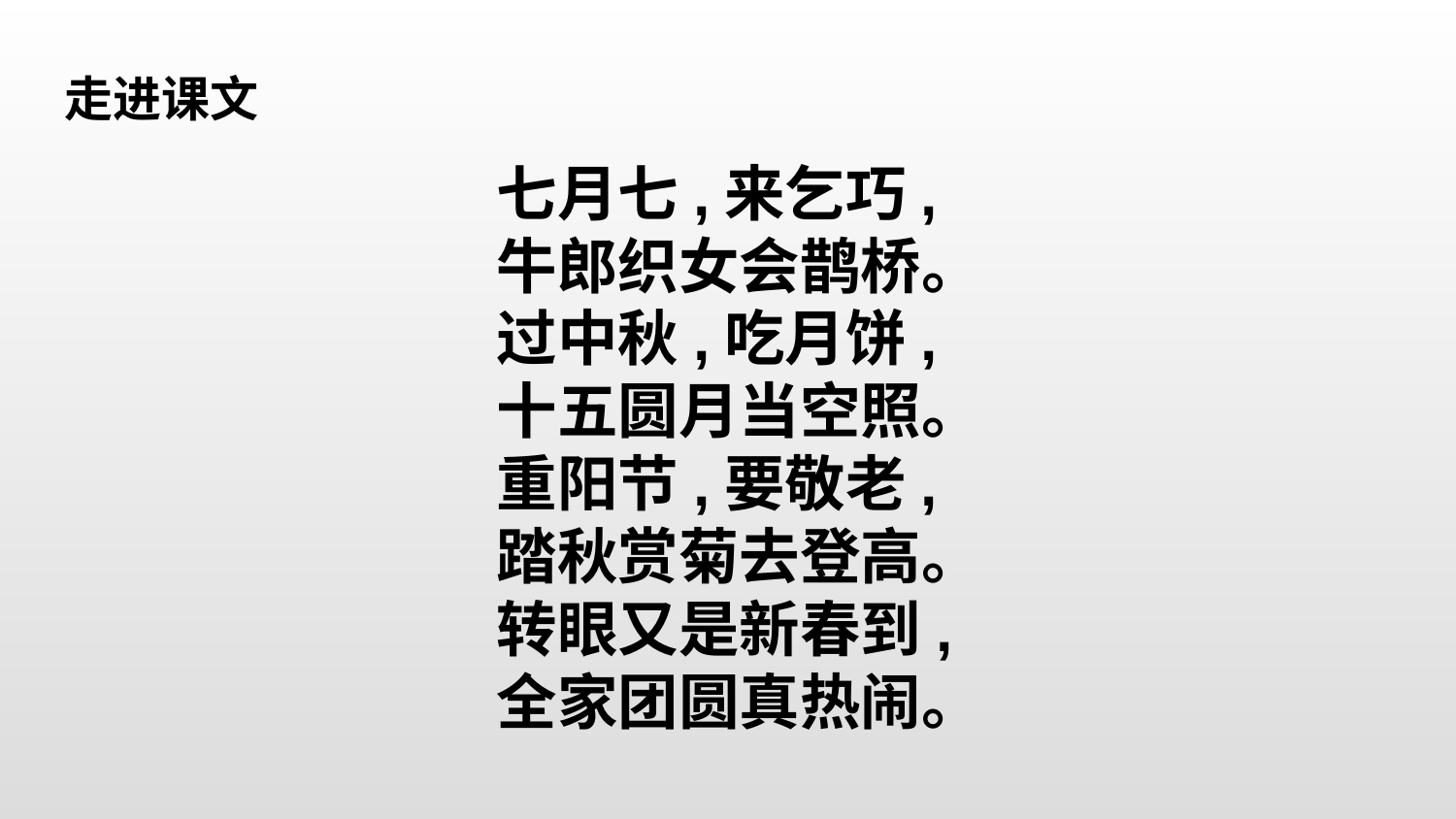

走进课文
七月七,来乞巧,
牛郎织女会鹊桥。
过中秋,吃月饼,
十五圆月当空照。
重阳节,要敬老,
踏秋赏菊去登高。
转眼又是新春到,
全家团圆真热闹。